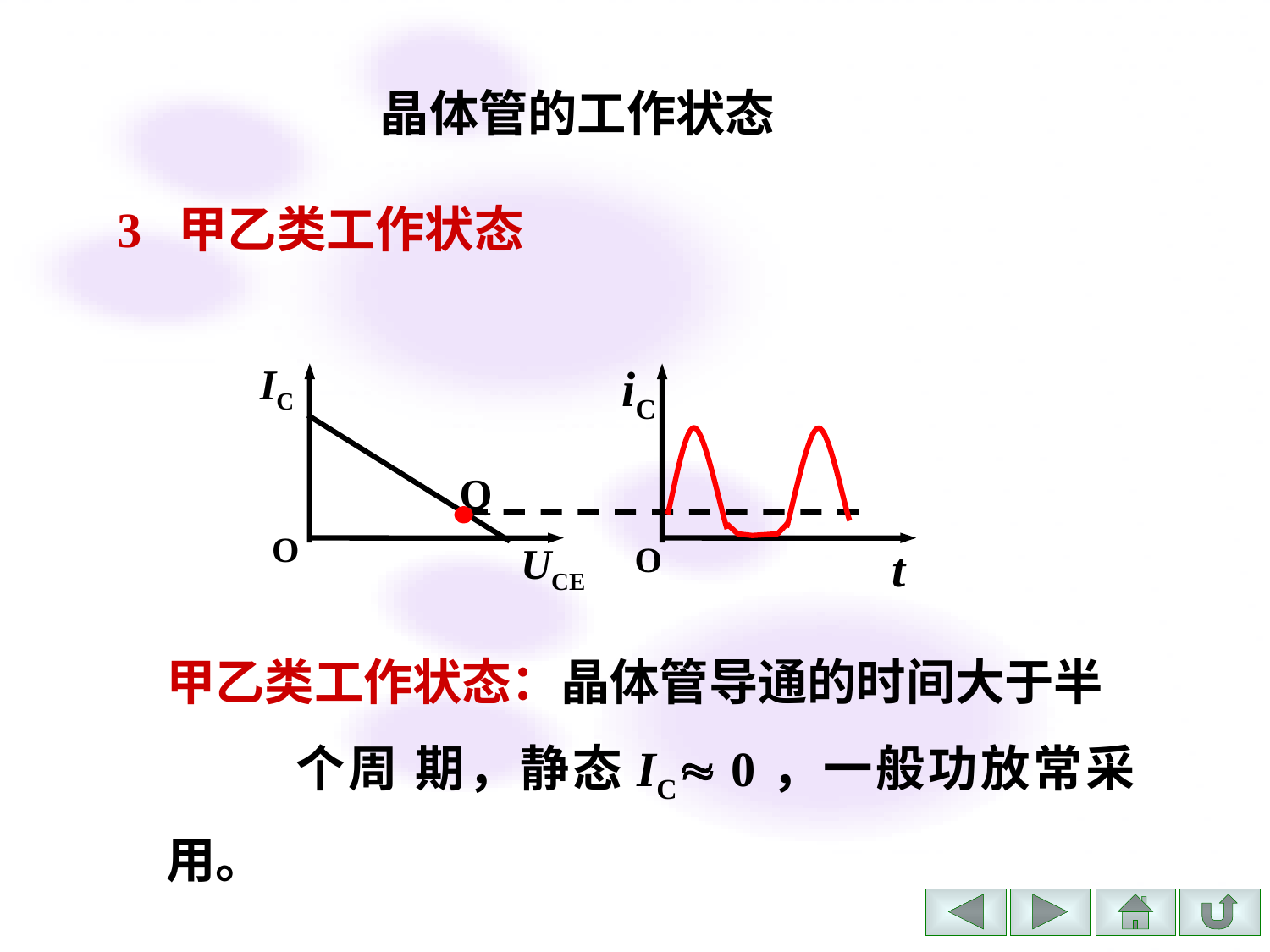

晶体管的工作状态
3  甲乙类工作状态
IC
iC

Q

O

O
t
UCE

甲乙类工作状态：晶体管导通的时间大于半
        个周 期，静态IC≈ 0，一般功放常采用。